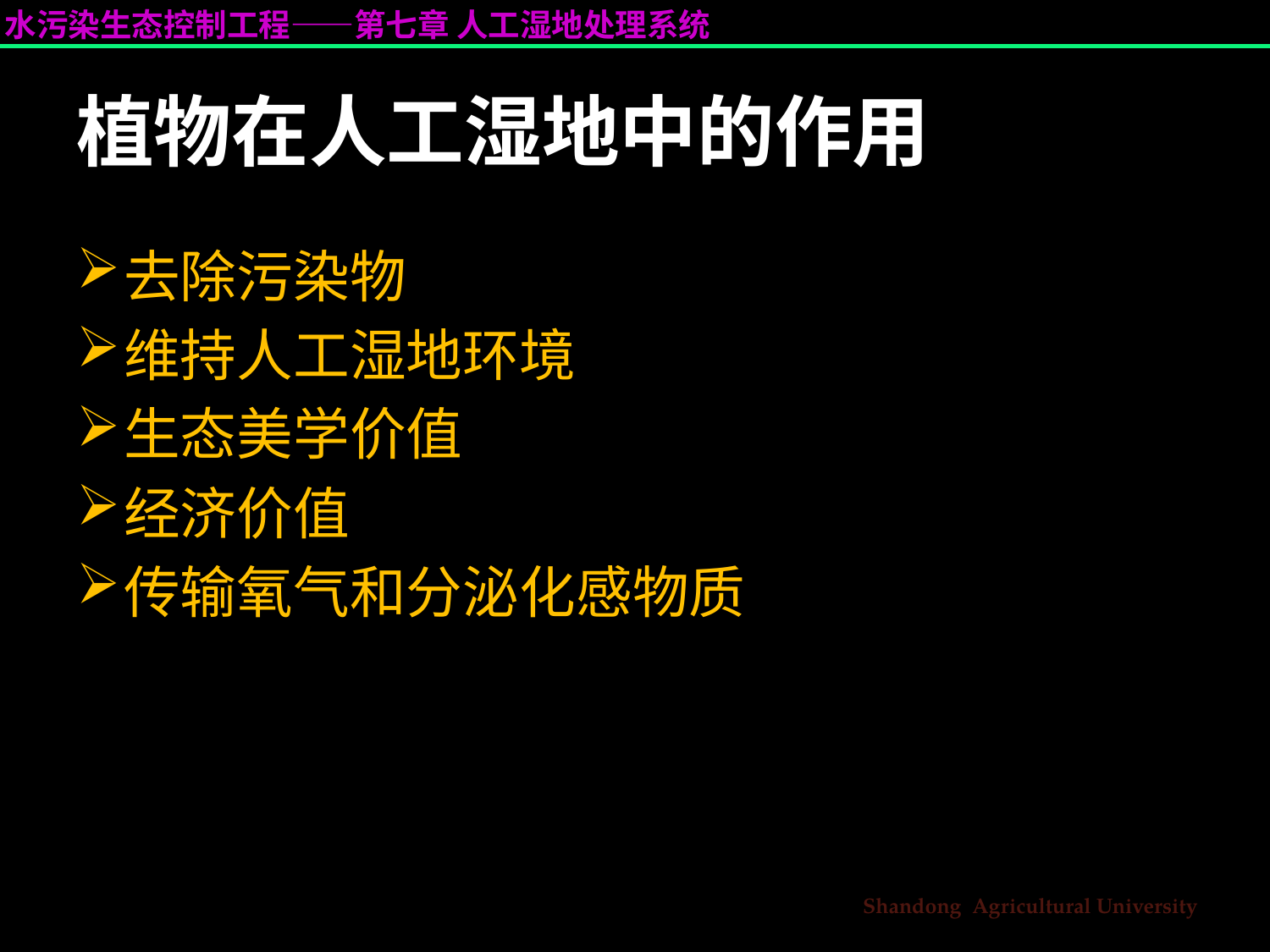

植物在人工湿地中的作用
去除污染物
维持人工湿地环境
生态美学价值
经济价值
传输氧气和分泌化感物质